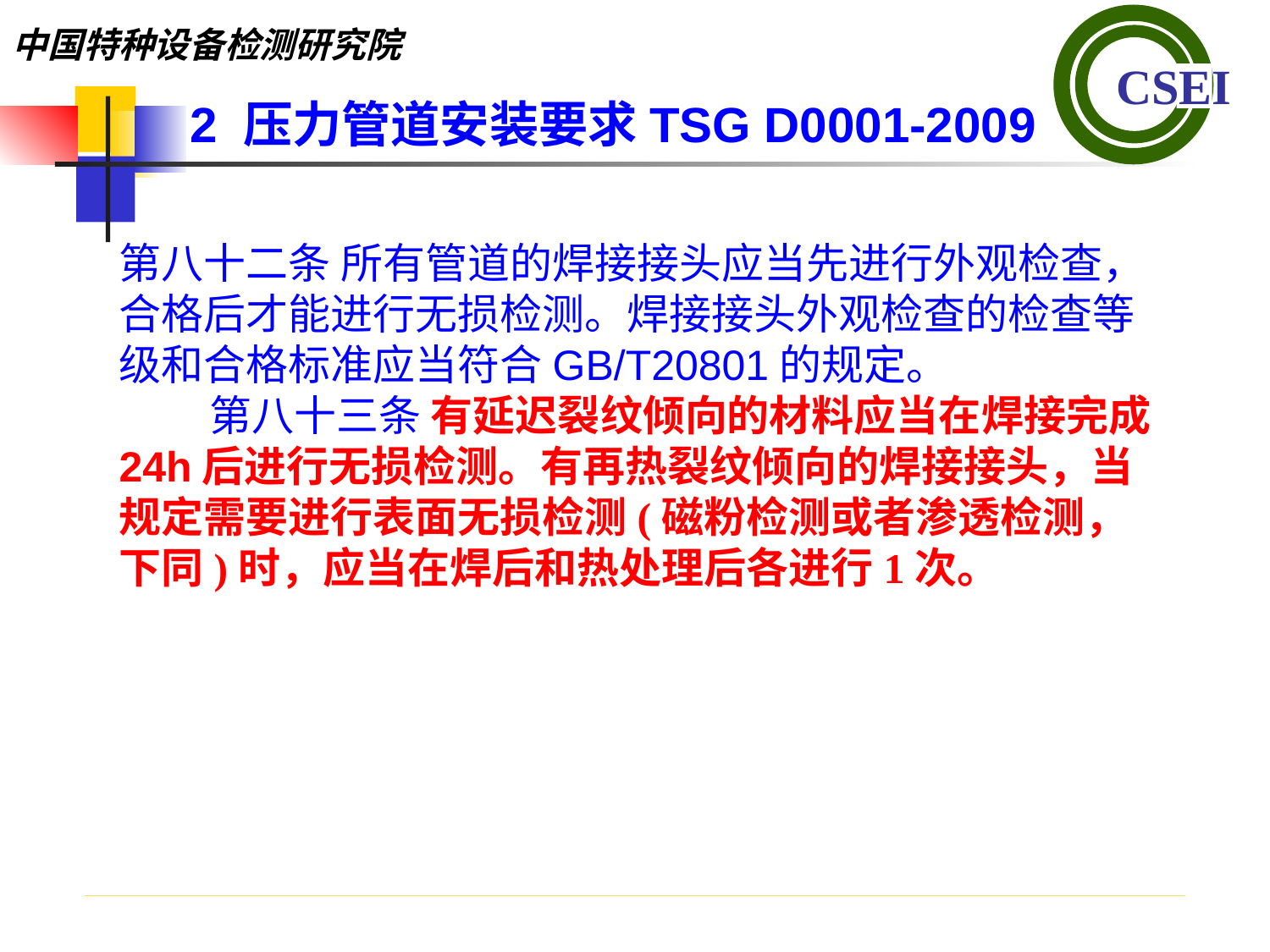

2 压力管道安装要求TSG D0001-2009
第八十二条 所有管道的焊接接头应当先进行外观检查，合格后才能进行无损检测。焊接接头外观检查的检查等级和合格标准应当符合GB/T20801的规定。    第八十三条 有延迟裂纹倾向的材料应当在焊接完成24h后进行无损检测。有再热裂纹倾向的焊接接头，当规定需要进行表面无损检测(磁粉检测或者渗透检测，下同)时，应当在焊后和热处理后各进行1次。